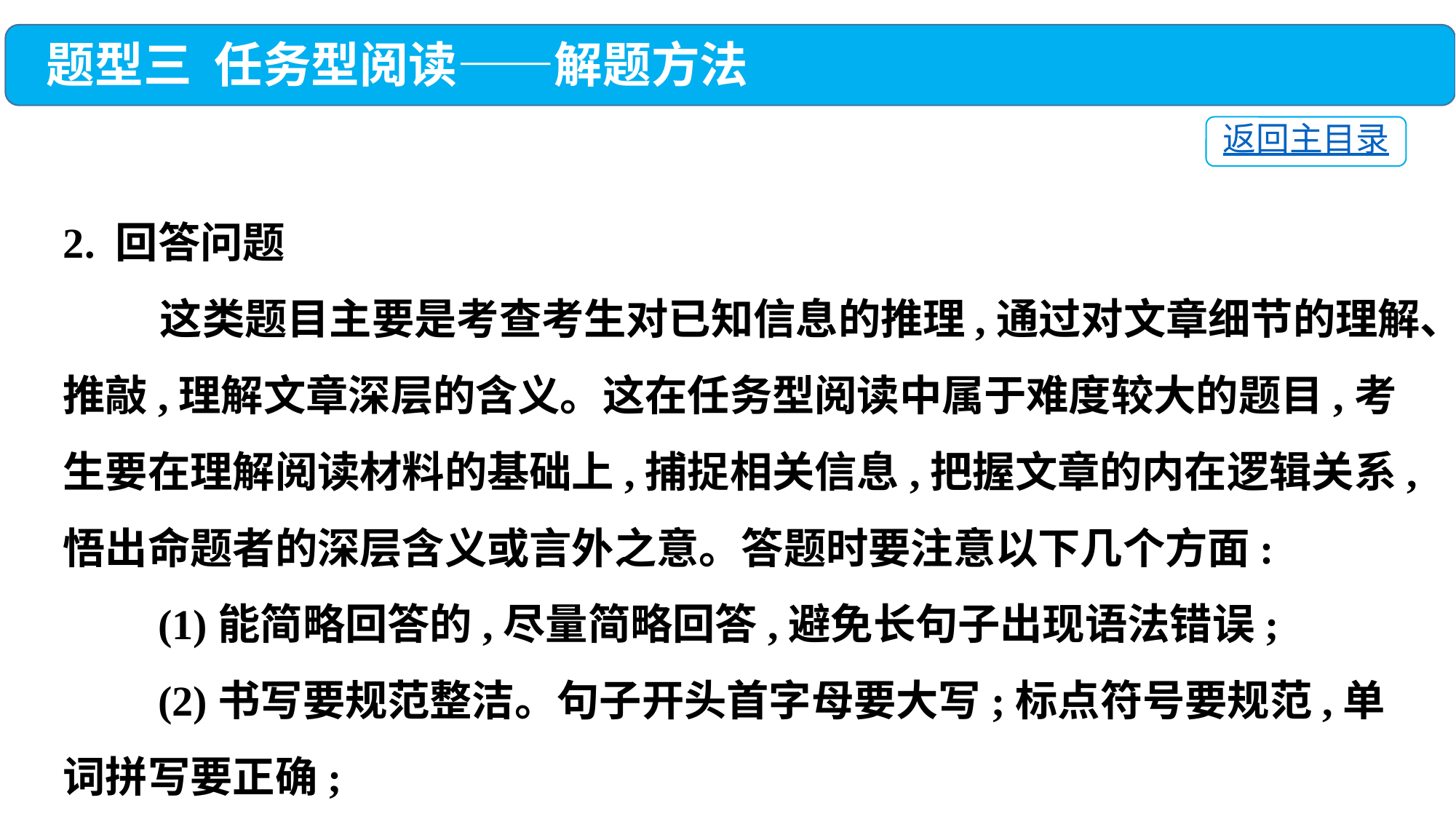

题型三  任务型阅读——解题方法
返回主目录
2. 回答问题
         这类题目主要是考查考生对已知信息的推理,通过对文章细节的理解、推敲,理解文章深层的含义。这在任务型阅读中属于难度较大的题目,考生要在理解阅读材料的基础上,捕捉相关信息,把握文章的内在逻辑关系,悟出命题者的深层含义或言外之意。答题时要注意以下几个方面:
         (1)能简略回答的,尽量简略回答,避免长句子出现语法错误;
         (2)书写要规范整洁。句子开头首字母要大写;标点符号要规范,单词拼写要正确;